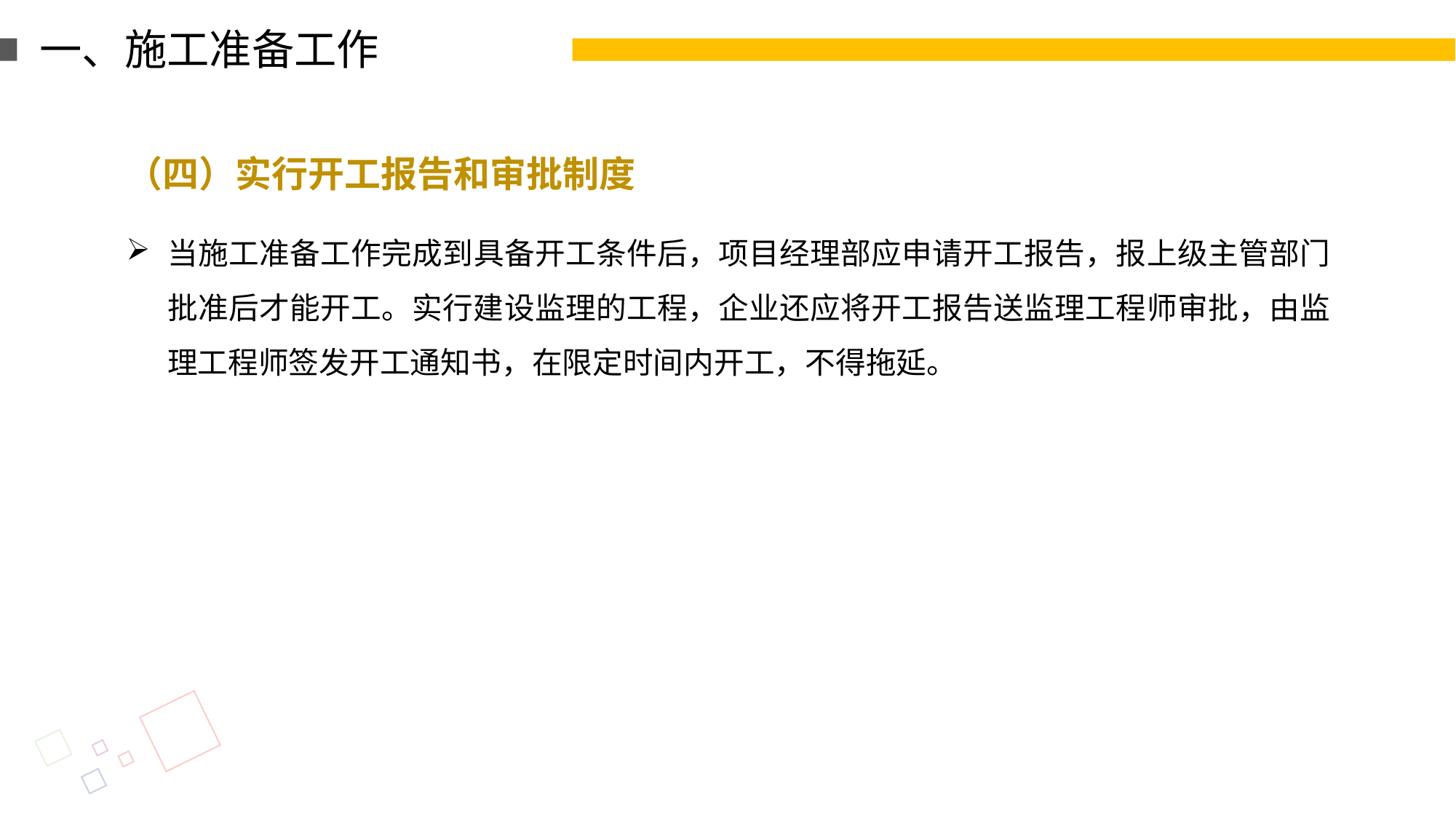

一、施工准备工作
（四）实行开工报告和审批制度
当施工准备工作完成到具备开工条件后，项目经理部应申请开工报告，报上级主管部门批准后才能开工。实行建设监理的工程，企业还应将开工报告送监理工程师审批，由监理工程师签发开工通知书，在限定时间内开工，不得拖延。